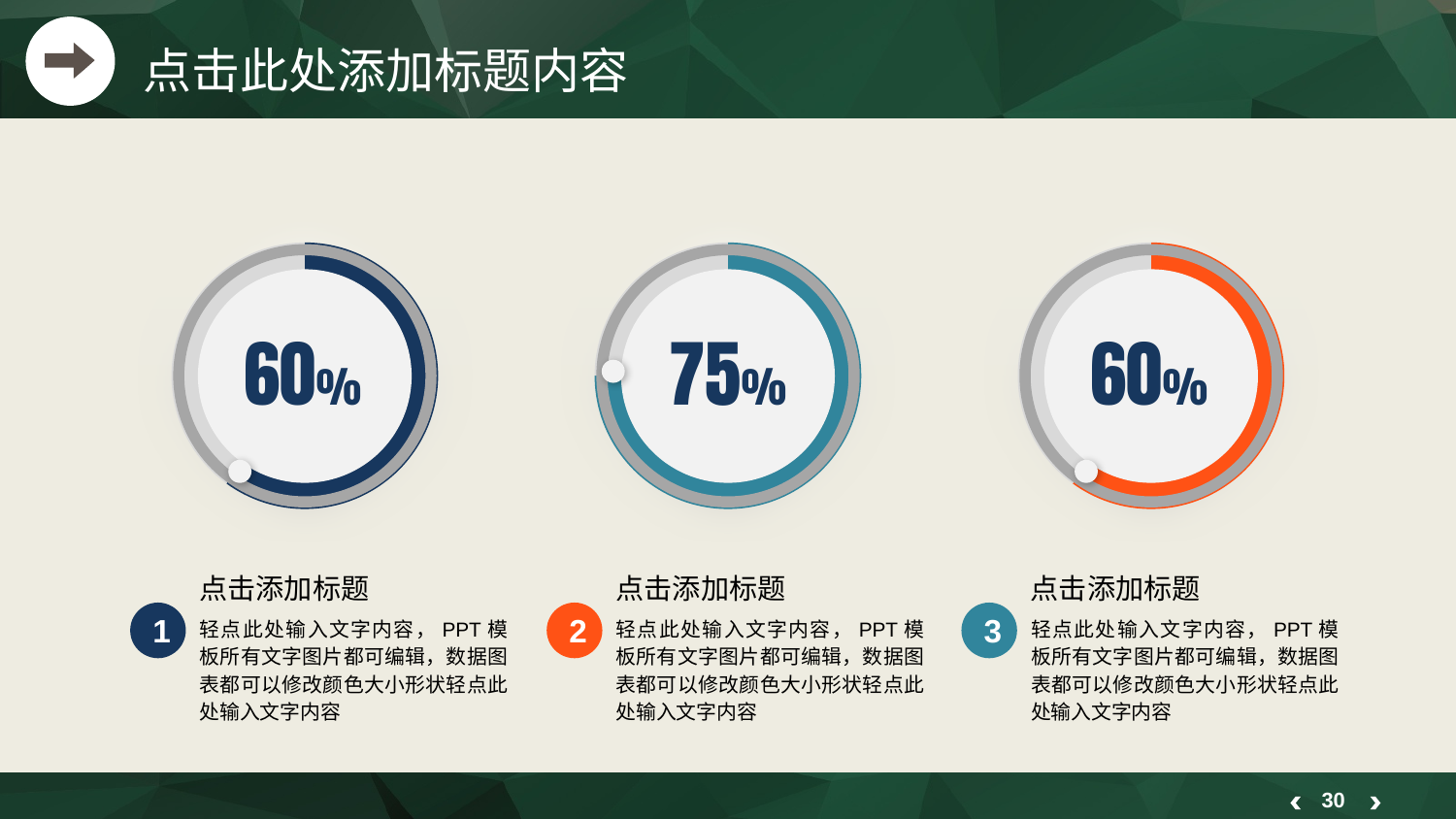

点击此处添加标题内容

### Chart

| Category | 销售额 |
|---|---|
| 第一季度 | 60.0 |
| 第二季度 | 40.0 |

### Chart

| Category | 销售额 |
|---|---|
| 第一季度 | 75.0 |
| 第二季度 | 25.0 |

### Chart

| Category | 销售额 |
|---|---|
| 第一季度 | 60.0 |
| 第二季度 | 40.0 |

60%
75%
60%

点击添加标题
1
轻点此处输入文字内容，PPT模板所有文字图片都可编辑，数据图表都可以修改颜色大小形状轻点此处输入文字内容
点击添加标题
2
轻点此处输入文字内容，PPT模板所有文字图片都可编辑，数据图表都可以修改颜色大小形状轻点此处输入文字内容
点击添加标题
3
轻点此处输入文字内容，PPT模板所有文字图片都可编辑，数据图表都可以修改颜色大小形状轻点此处输入文字内容